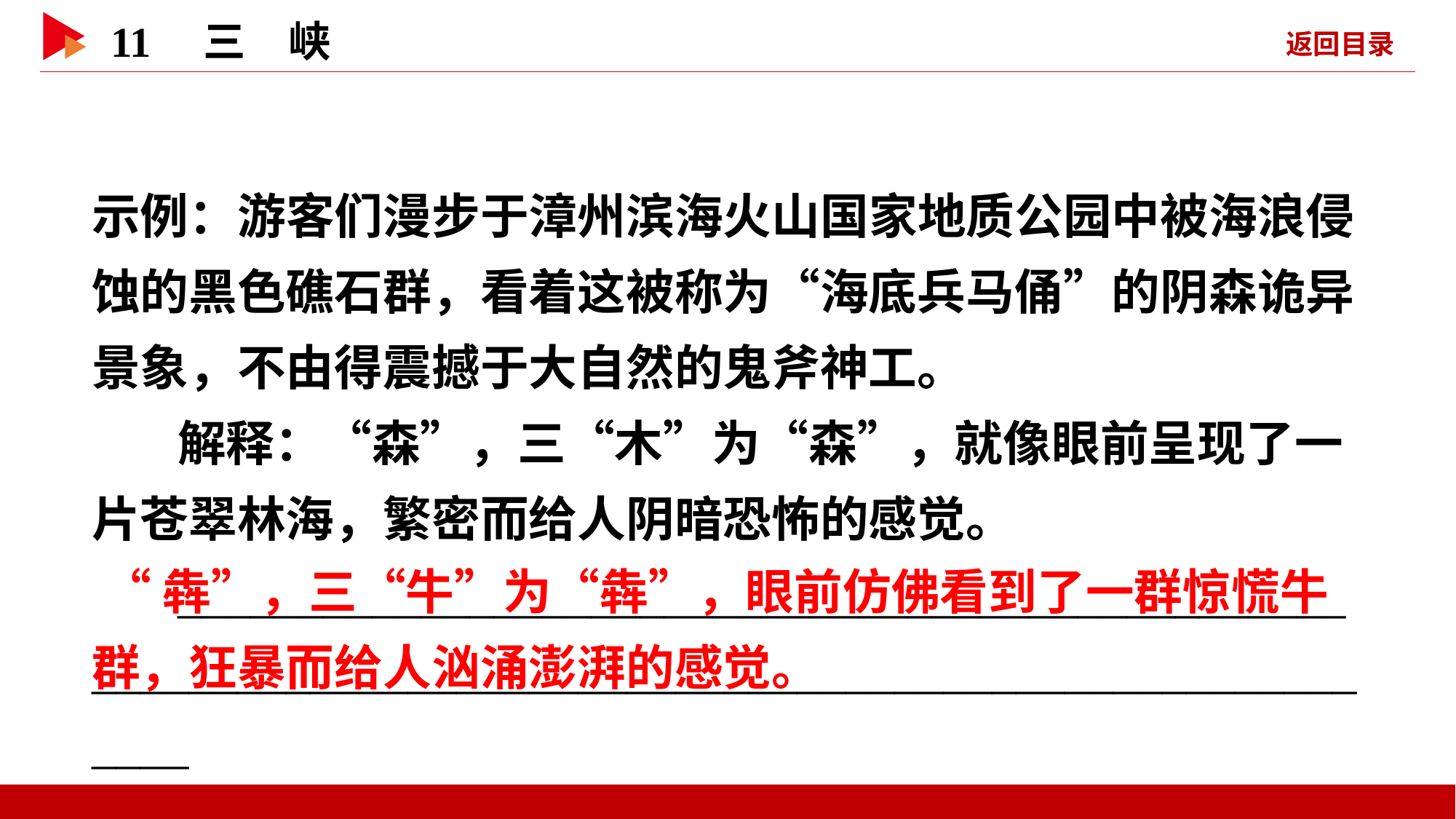

示例：游客们漫步于漳州滨海火山国家地质公园中被海浪侵蚀的黑色礁石群，看着这被称为“海底兵马俑”的阴森诡异景象，不由得震撼于大自然的鬼斧神工。
解释：“森”，三“木”为“森”，就像眼前呈现了一片苍翠林海，繁密而给人阴暗恐怖的感觉。
________________________________________________________________________________________________________
 “犇”，三“牛”为“犇”，眼前仿佛看到了一群惊慌牛群，狂暴而给人汹涌澎湃的感觉。